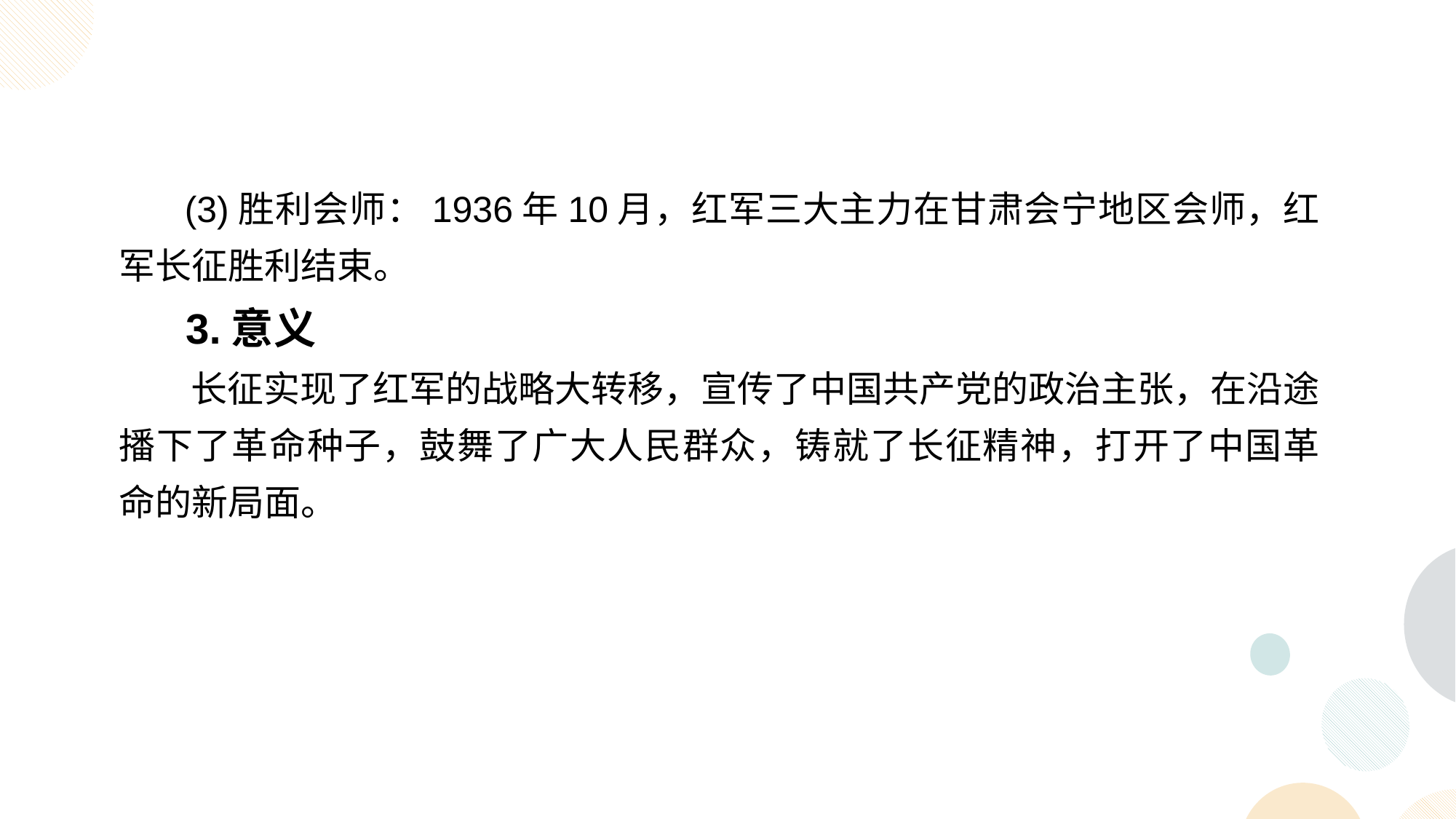

(3)胜利会师：1936年10月，红军三大主力在甘肃会宁地区会师，红军长征胜利结束。
 3.意义
 长征实现了红军的战略大转移，宣传了中国共产党的政治主张，在沿途播下了革命种子，鼓舞了广大人民群众，铸就了长征精神，打开了中国革命的新局面。